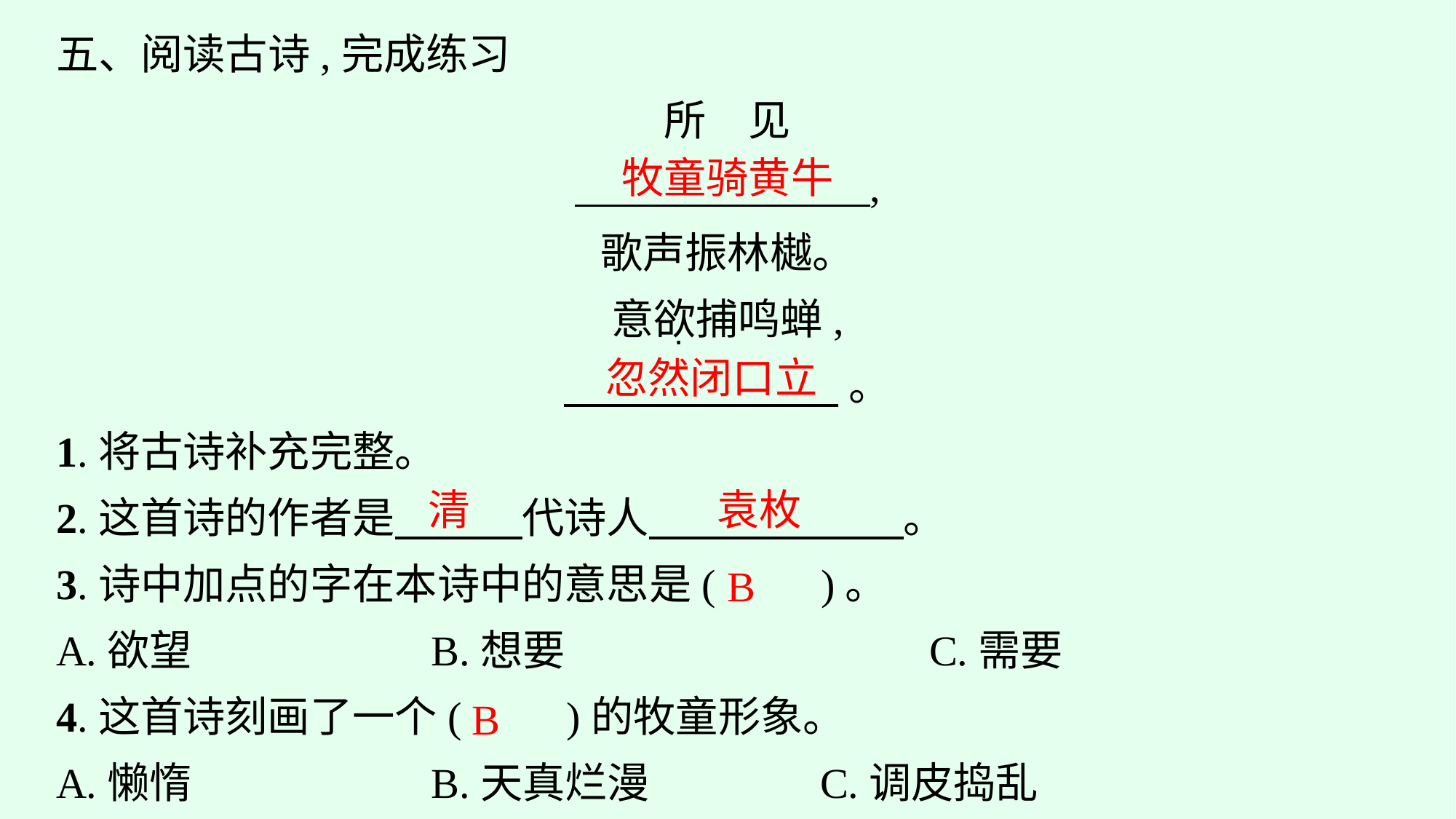

五、阅读古诗,完成练习
所　见
                            ,
歌声振林樾。
意欲捕鸣蝉,
                             。
1.将古诗补充完整。
2.这首诗的作者是　　　代诗人　　　　　　。
3.诗中加点的字在本诗中的意思是(　　)。
A.欲望			B.想要				C.需要
4.这首诗刻画了一个(　　)的牧童形象。
A.懒惰			B.天真烂漫		C.调皮捣乱
牧童骑黄牛
·
忽然闭口立
清
袁枚
B
B